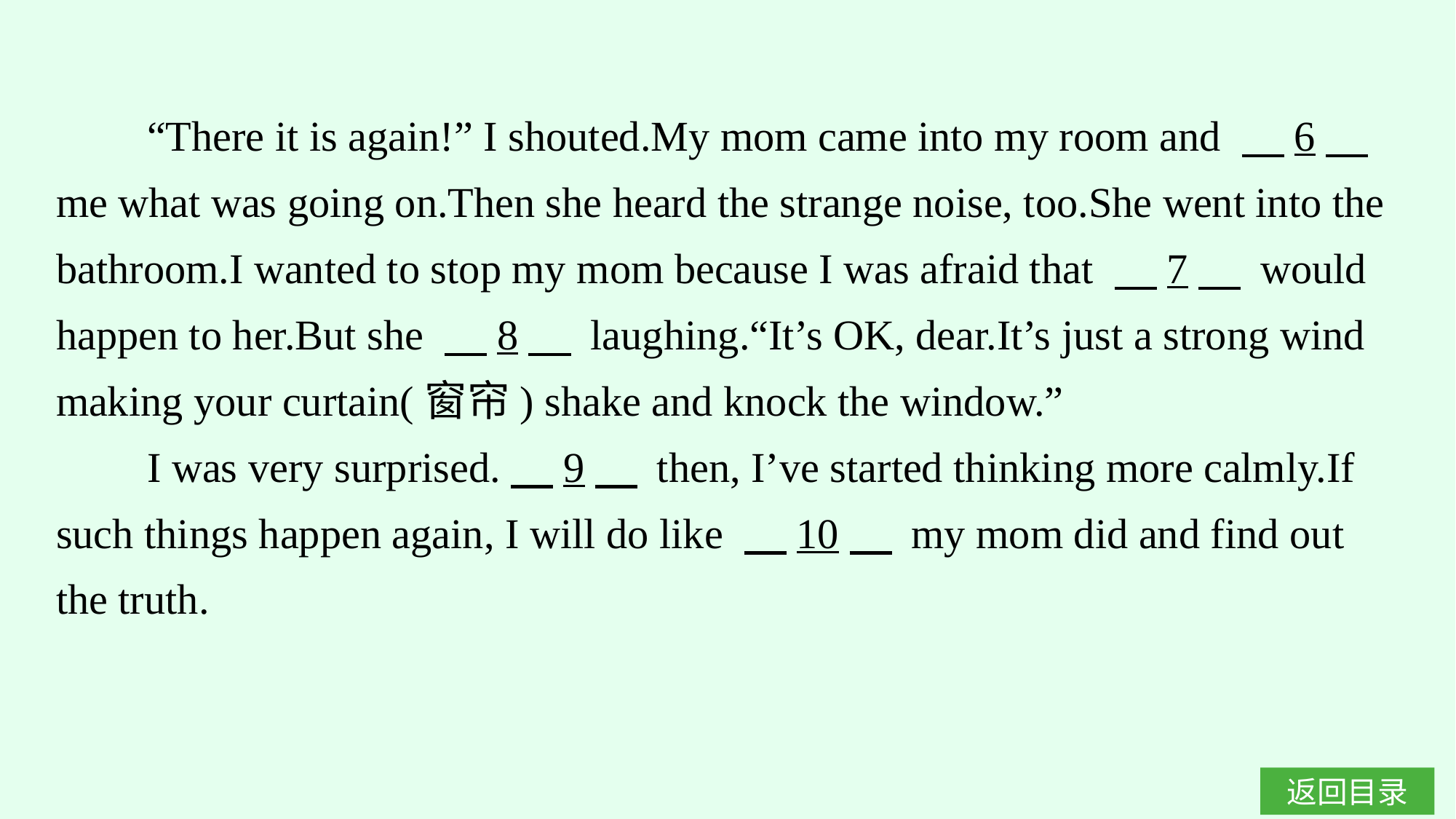

“There it is again!” I shouted.My mom came into my room and 　6　 me what was going on.Then she heard the strange noise, too.She went into the bathroom.I wanted to stop my mom because I was afraid that 　7　 would happen to her.But she 　8　 laughing.“It’s OK, dear.It’s just a strong wind making your curtain(窗帘) shake and knock the window.”
I was very surprised.　9　 then, I’ve started thinking more calmly.If such things happen again, I will do like 　10　 my mom did and find out the truth.